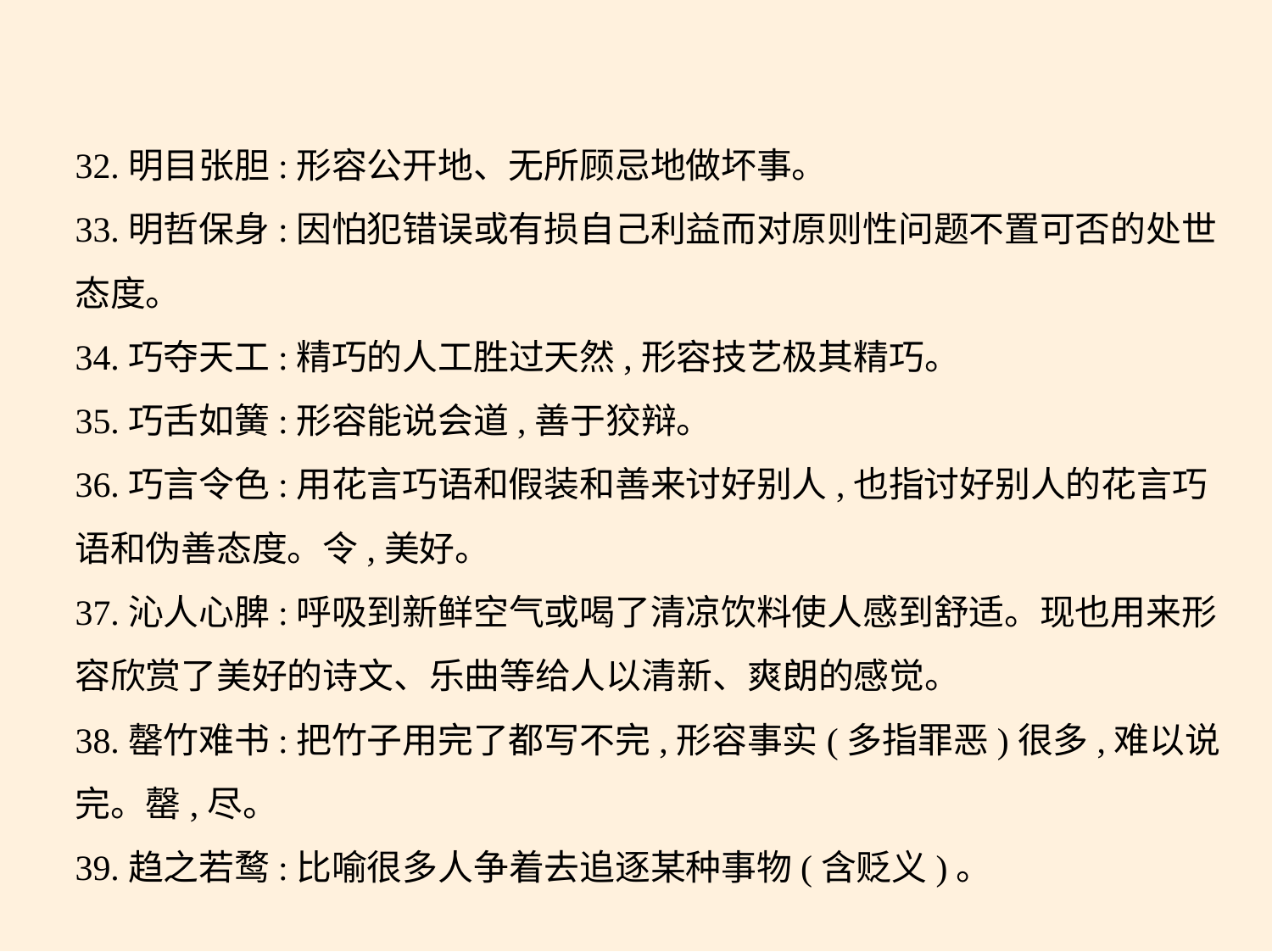

32.明目张胆:形容公开地、无所顾忌地做坏事。
33.明哲保身:因怕犯错误或有损自己利益而对原则性问题不置可否的处世
态度。
34.巧夺天工:精巧的人工胜过天然,形容技艺极其精巧。
35.巧舌如簧:形容能说会道,善于狡辩。
36.巧言令色:用花言巧语和假装和善来讨好别人,也指讨好别人的花言巧
语和伪善态度。令,美好。
37.沁人心脾:呼吸到新鲜空气或喝了清凉饮料使人感到舒适。现也用来形
容欣赏了美好的诗文、乐曲等给人以清新、爽朗的感觉。
38.罄竹难书:把竹子用完了都写不完,形容事实(多指罪恶)很多,难以说
完。罄,尽。
39.趋之若鹜:比喻很多人争着去追逐某种事物(含贬义)。